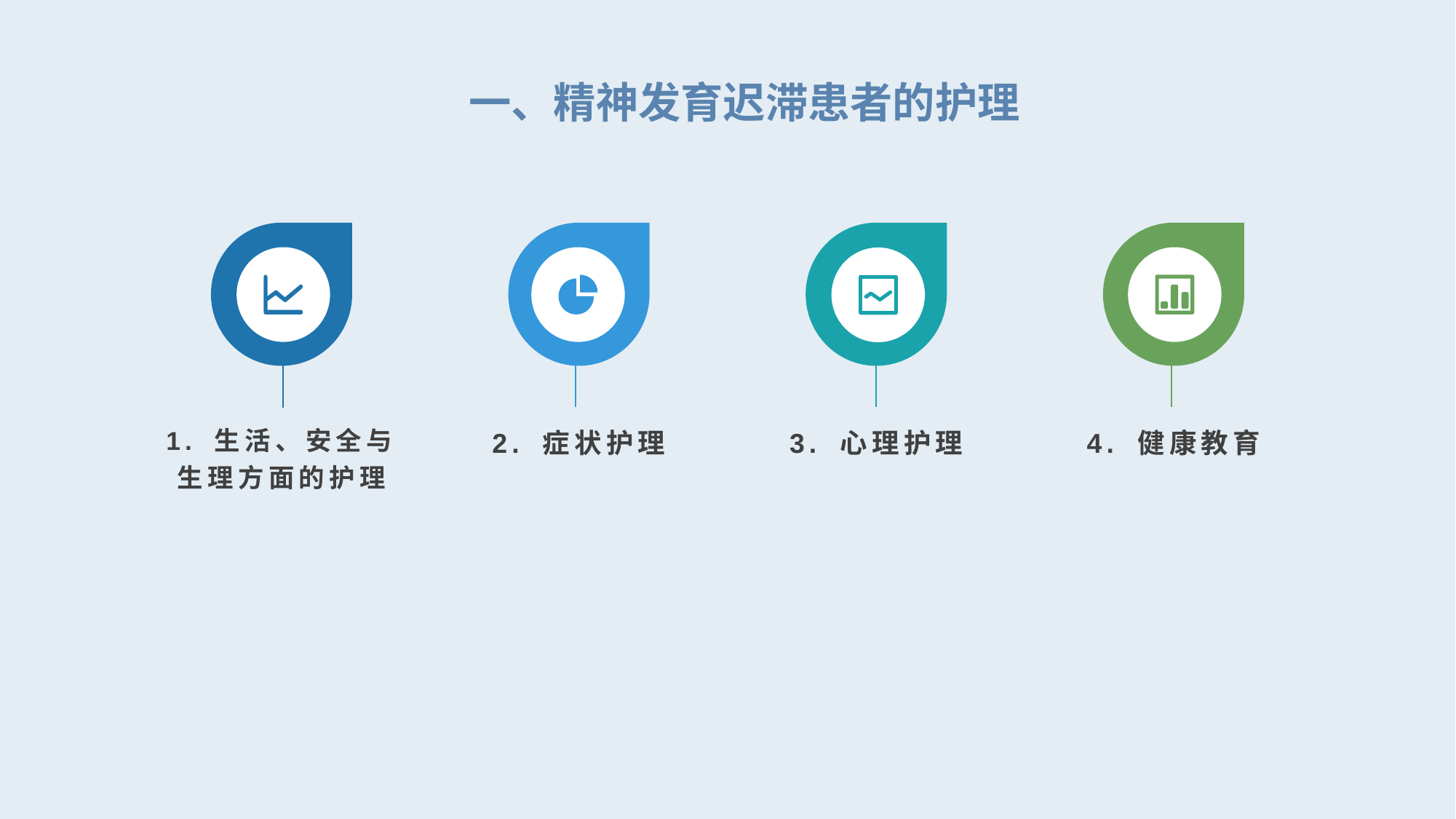

一、精神发育迟滞患者的护理

1. 生活、安全与生理方面的护理
4. 健康教育
2. 症状护理
3. 心理护理